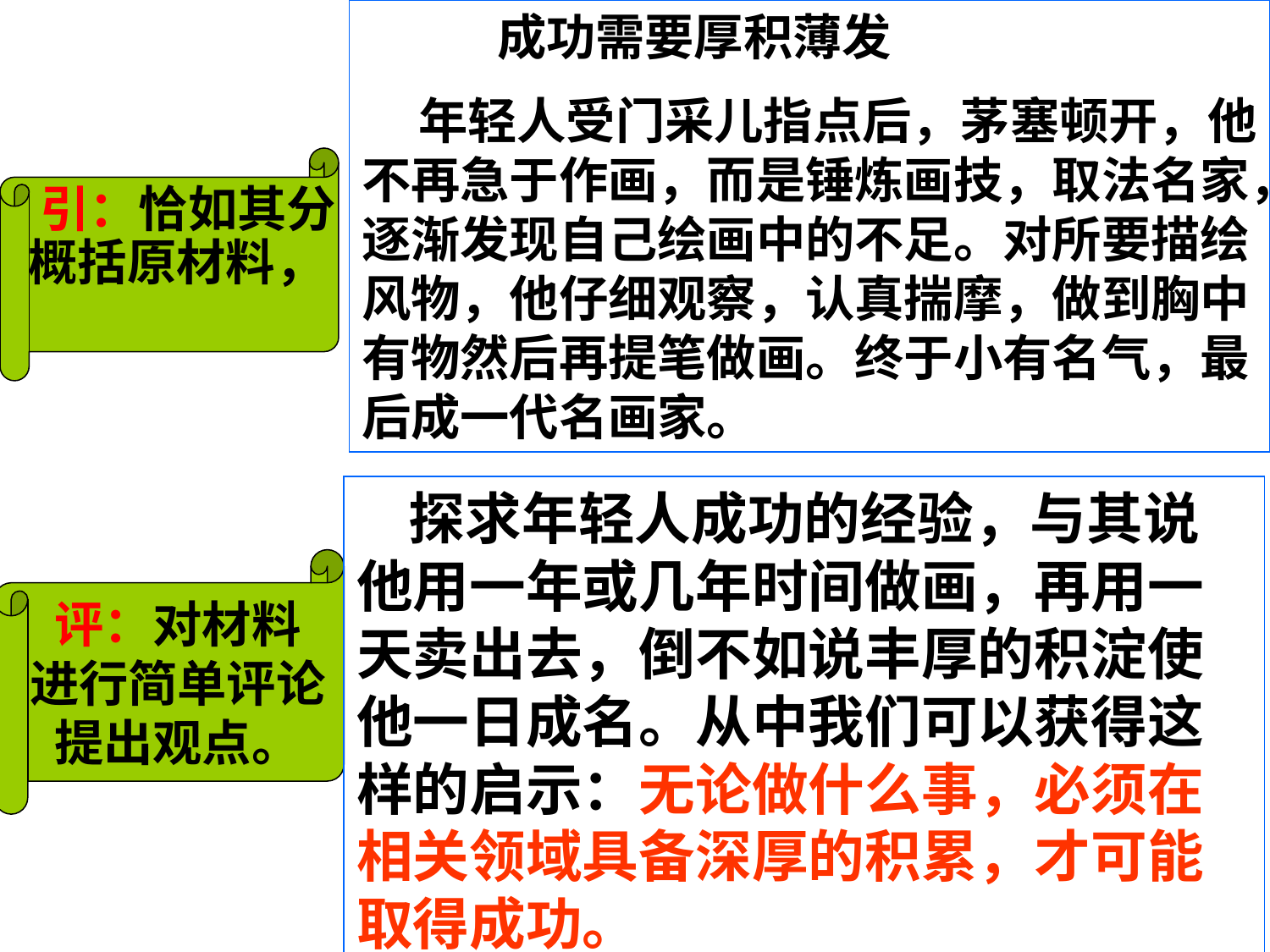

成功需要厚积薄发
    年轻人受门采儿指点后，茅塞顿开，他不再急于作画，而是锤炼画技，取法名家，逐渐发现自己绘画中的不足。对所要描绘风物，他仔细观察，认真揣摩，做到胸中有物然后再提笔做画。终于小有名气，最后成一代名画家。
 引：恰如其分
概括原材料，

    探求年轻人成功的经验，与其说他用一年或几年时间做画，再用一天卖出去，倒不如说丰厚的积淀使他一日成名。从中我们可以获得这样的启示：无论做什么事，必须在相关领域具备深厚的积累，才可能取得成功。

评：对材料
进行简单评论
提出观点。